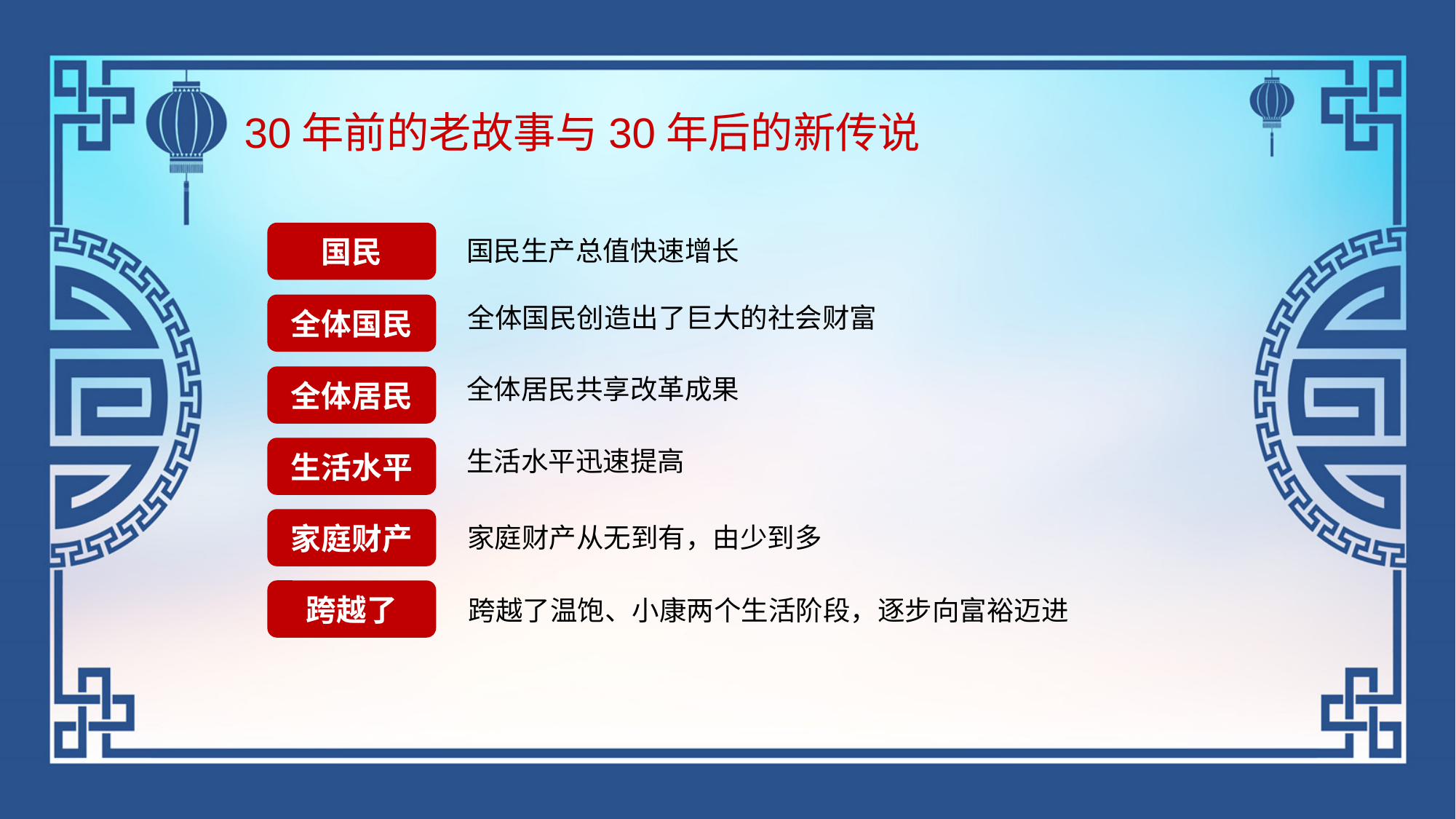

30年前的老故事与30年后的新传说
国民
国民生产总值快速增长
全体国民
全体国民创造出了巨大的社会财富

全体居民
全体居民共享改革成果
生活水平
生活水平迅速提高
家庭财产
家庭财产从无到有，由少到多
跨越了
跨越了温饱、小康两个生活阶段，逐步向富裕迈进